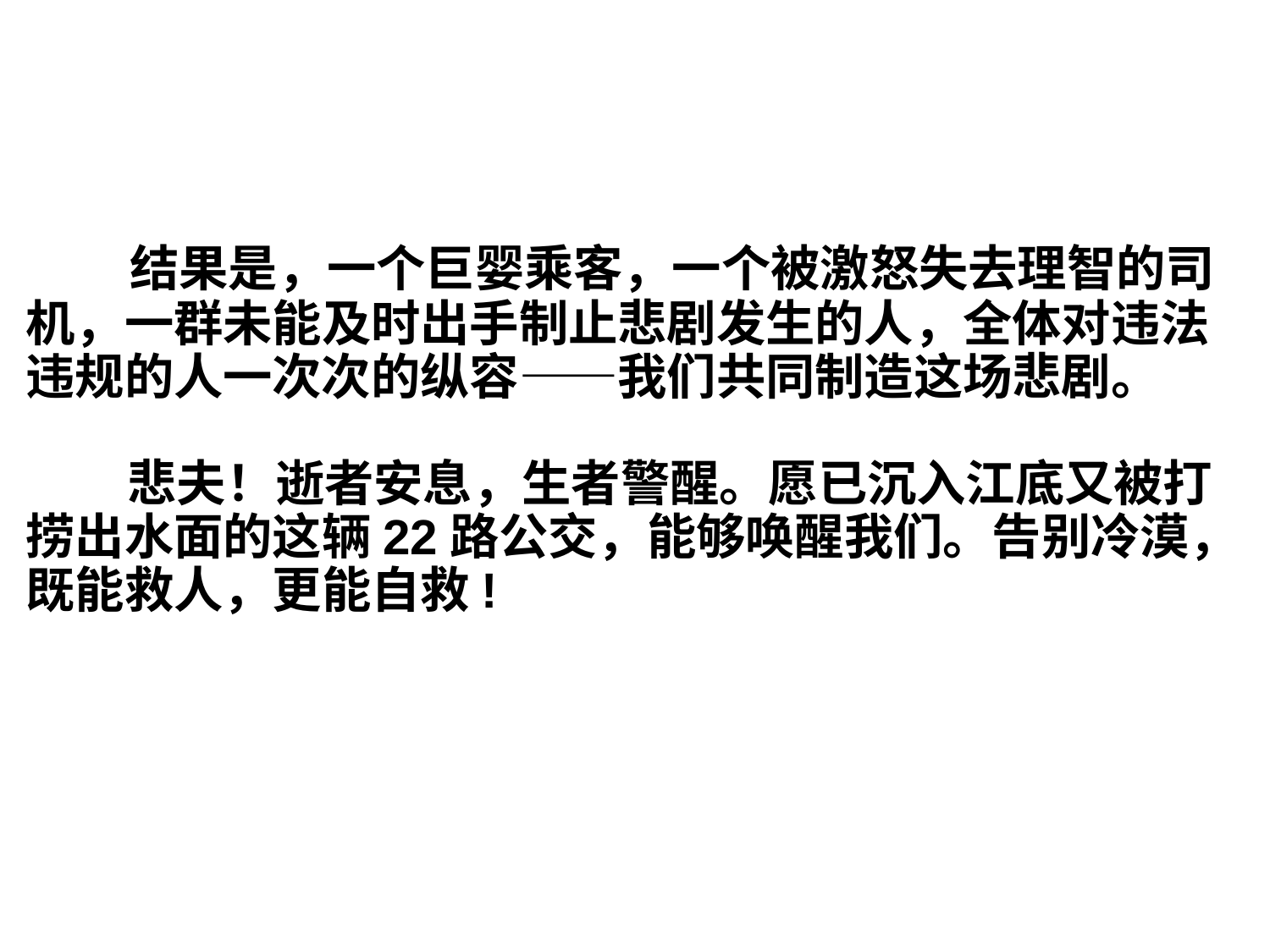

结果是，一个巨婴乘客，一个被激怒失去理智的司机，一群未能及时出手制止悲剧发生的人，全体对违法违规的人一次次的纵容——我们共同制造这场悲剧。

        悲夫！逝者安息，生者警醒。愿已沉入江底又被打捞出水面的这辆22路公交，能够唤醒我们。告别冷漠，既能救人，更能自救!